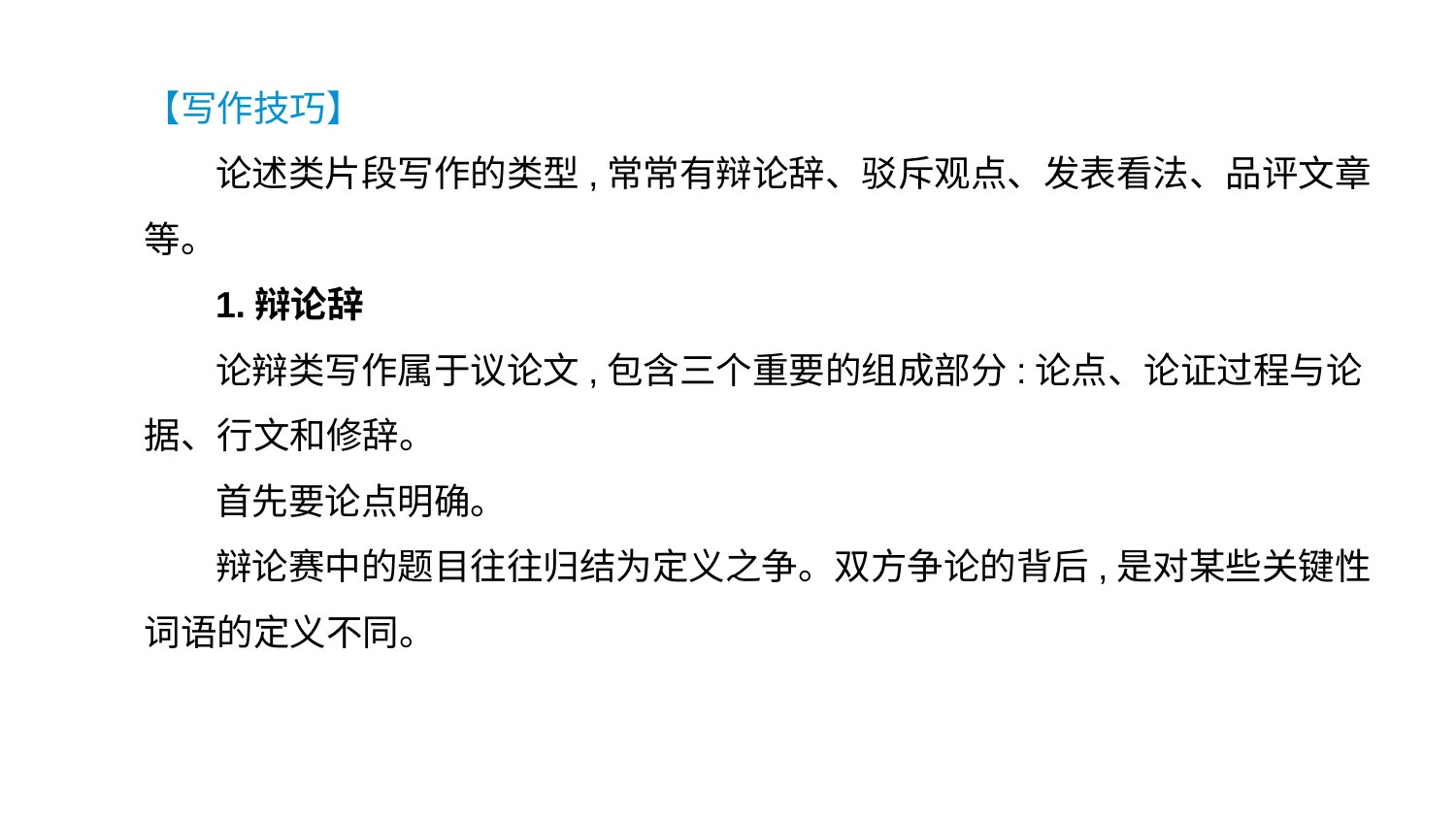

【写作技巧】
论述类片段写作的类型,常常有辩论辞、驳斥观点、发表看法、品评文章等。
1.辩论辞
论辩类写作属于议论文,包含三个重要的组成部分:论点、论证过程与论据、行文和修辞。
首先要论点明确。
辩论赛中的题目往往归结为定义之争。双方争论的背后,是对某些关键性词语的定义不同。